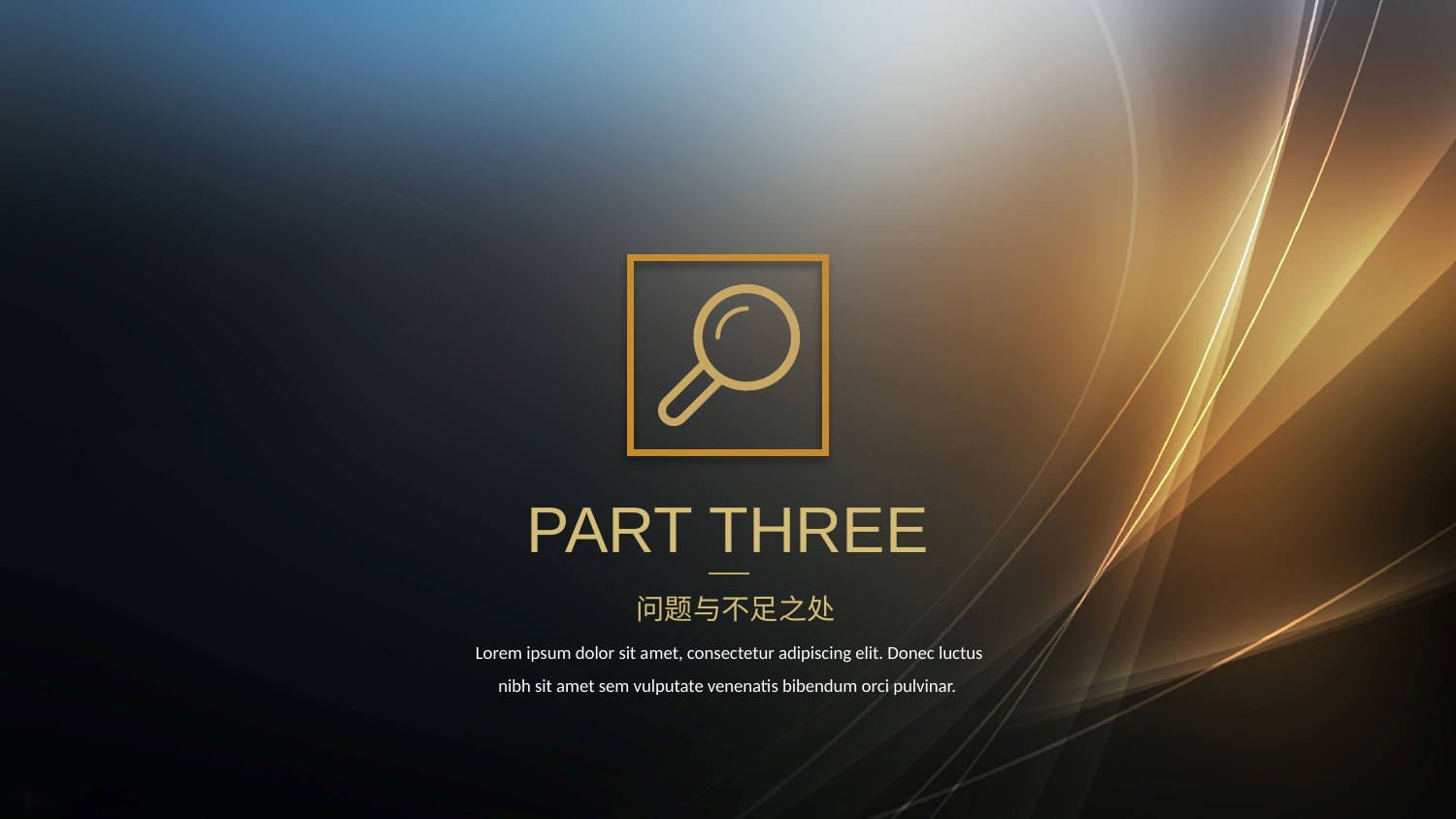

PART THREE
问题与不足之处
Lorem ipsum dolor sit amet, consectetur adipiscing elit. Donec luctus nibh sit amet sem vulputate venenatis bibendum orci pulvinar.